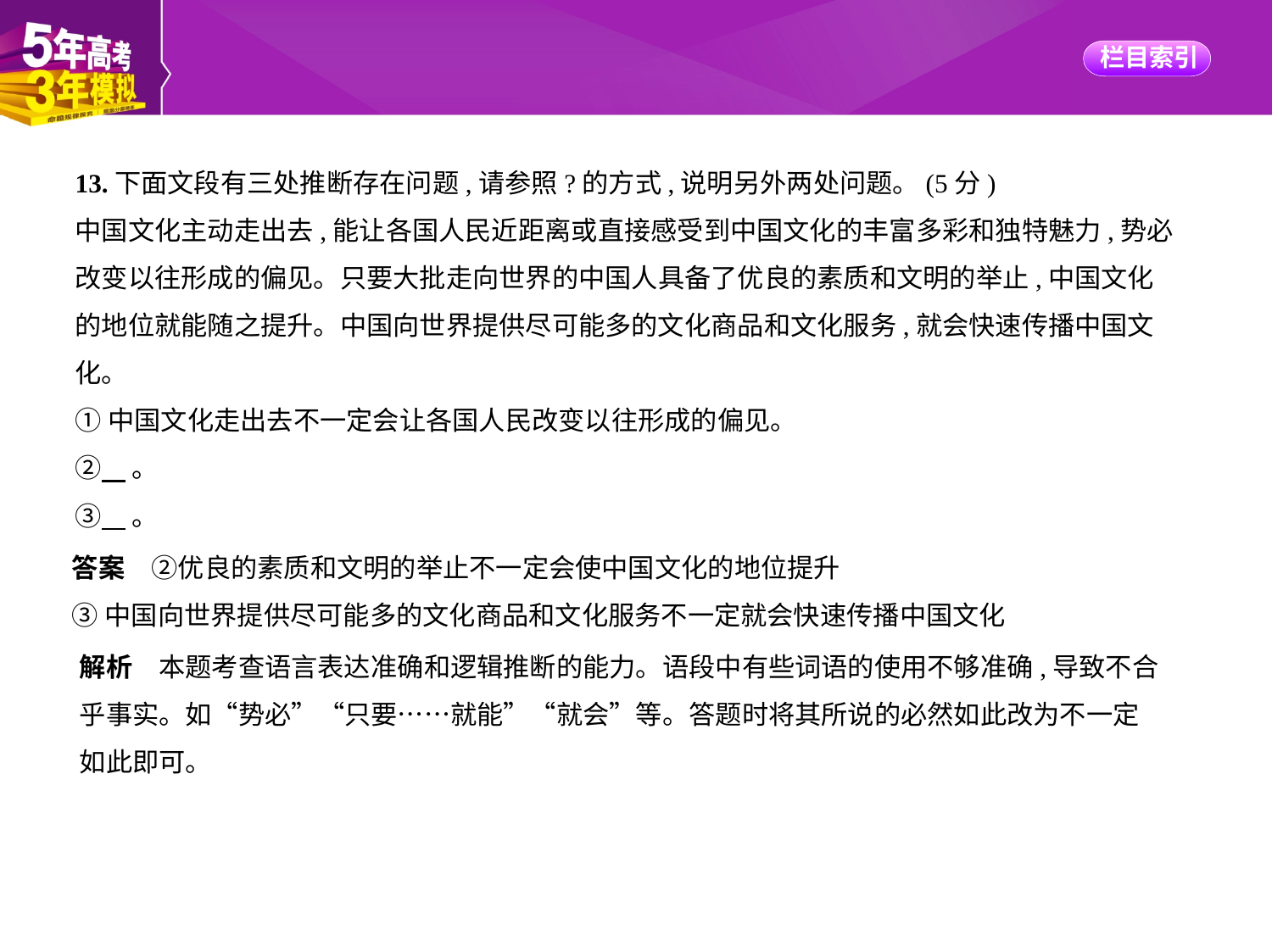

13.下面文段有三处推断存在问题,请参照?的方式,说明另外两处问题。(5分)
中国文化主动走出去,能让各国人民近距离或直接感受到中国文化的丰富多彩和独特魅力,势必
改变以往形成的偏见。只要大批走向世界的中国人具备了优良的素质和文明的举止,中国文化
的地位就能随之提升。中国向世界提供尽可能多的文化商品和文化服务,就会快速传播中国文
化。
①中国文化走出去不一定会让各国人民改变以往形成的偏见。
②    。
③    。
答案　②优良的素质和文明的举止不一定会使中国文化的地位提升
③中国向世界提供尽可能多的文化商品和文化服务不一定就会快速传播中国文化
解析　本题考查语言表达准确和逻辑推断的能力。语段中有些词语的使用不够准确,导致不合
乎事实。如“势必”“只要……就能”“就会”等。答题时将其所说的必然如此改为不一定
如此即可。